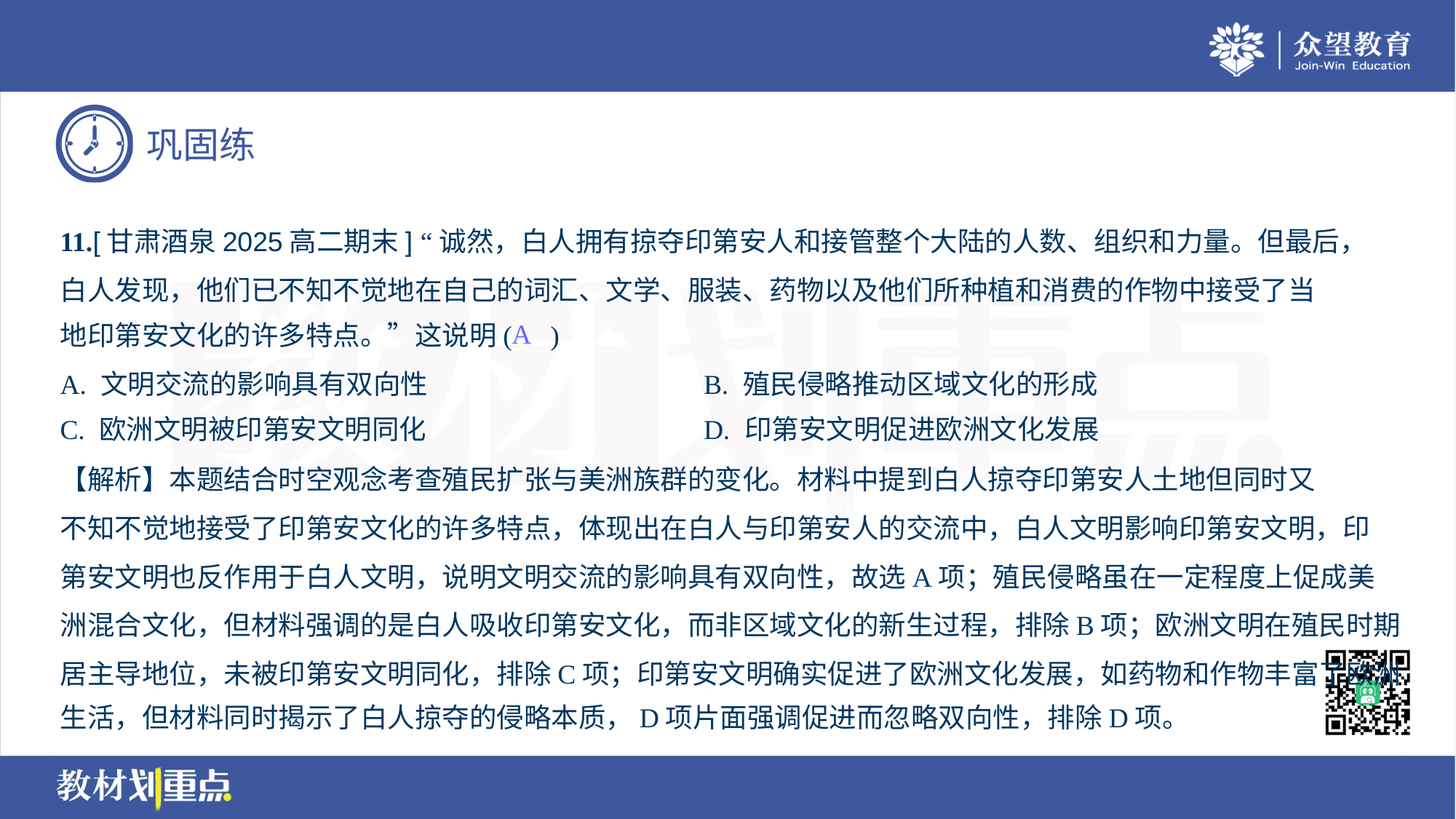

11.[甘肃酒泉2025高二期末] “诚然，白人拥有掠夺印第安人和接管整个大陆的人数、组织和力量。但最后，
白人发现，他们已不知不觉地在自己的词汇、文学、服装、药物以及他们所种植和消费的作物中接受了当
地印第安文化的许多特点。”这说明(     )
A
A. 文明交流的影响具有双向性	B. 殖民侵略推动区域文化的形成
C. 欧洲文明被印第安文明同化	D. 印第安文明促进欧洲文化发展
【解析】本题结合时空观念考查殖民扩张与美洲族群的变化。材料中提到白人掠夺印第安人土地但同时又
不知不觉地接受了印第安文化的许多特点，体现出在白人与印第安人的交流中，白人文明影响印第安文明，印
第安文明也反作用于白人文明，说明文明交流的影响具有双向性，故选A项；殖民侵略虽在一定程度上促成美
洲混合文化，但材料强调的是白人吸收印第安文化，而非区域文化的新生过程，排除B项；欧洲文明在殖民时期
居主导地位，未被印第安文明同化，排除C项；印第安文明确实促进了欧洲文化发展，如药物和作物丰富了欧洲
生活，但材料同时揭示了白人掠夺的侵略本质，D项片面强调促进而忽略双向性，排除D项。